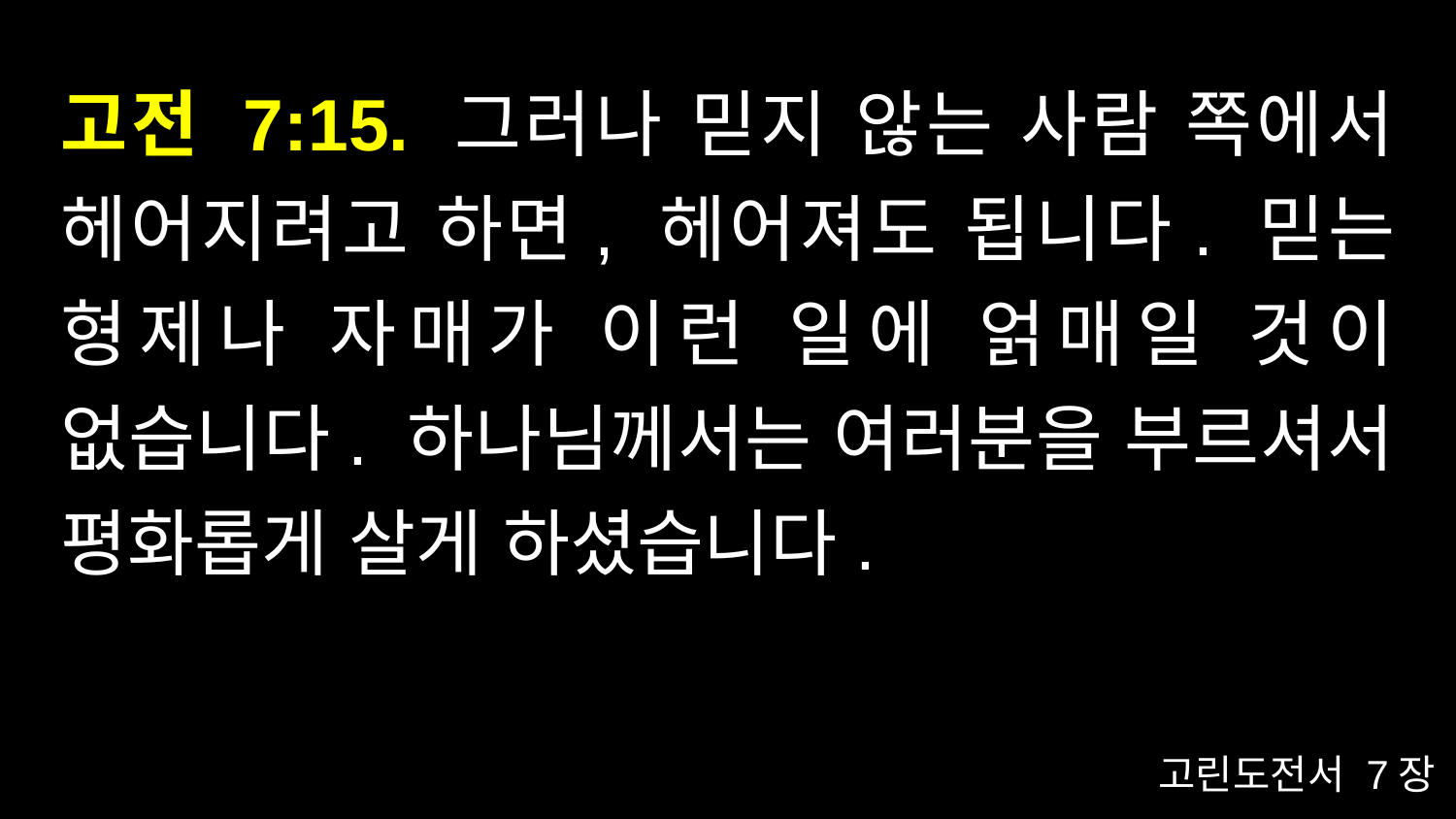

# 고전 7:15. 그러나 믿지 않는 사람 쪽에서 헤어지려고 하면, 헤어져도 됩니다. 믿는 형제나 자매가 이런 일에 얽매일 것이 없습니다. 하나님께서는 여러분을 부르셔서 평화롭게 살게 하셨습니다.
고린도전서 7장